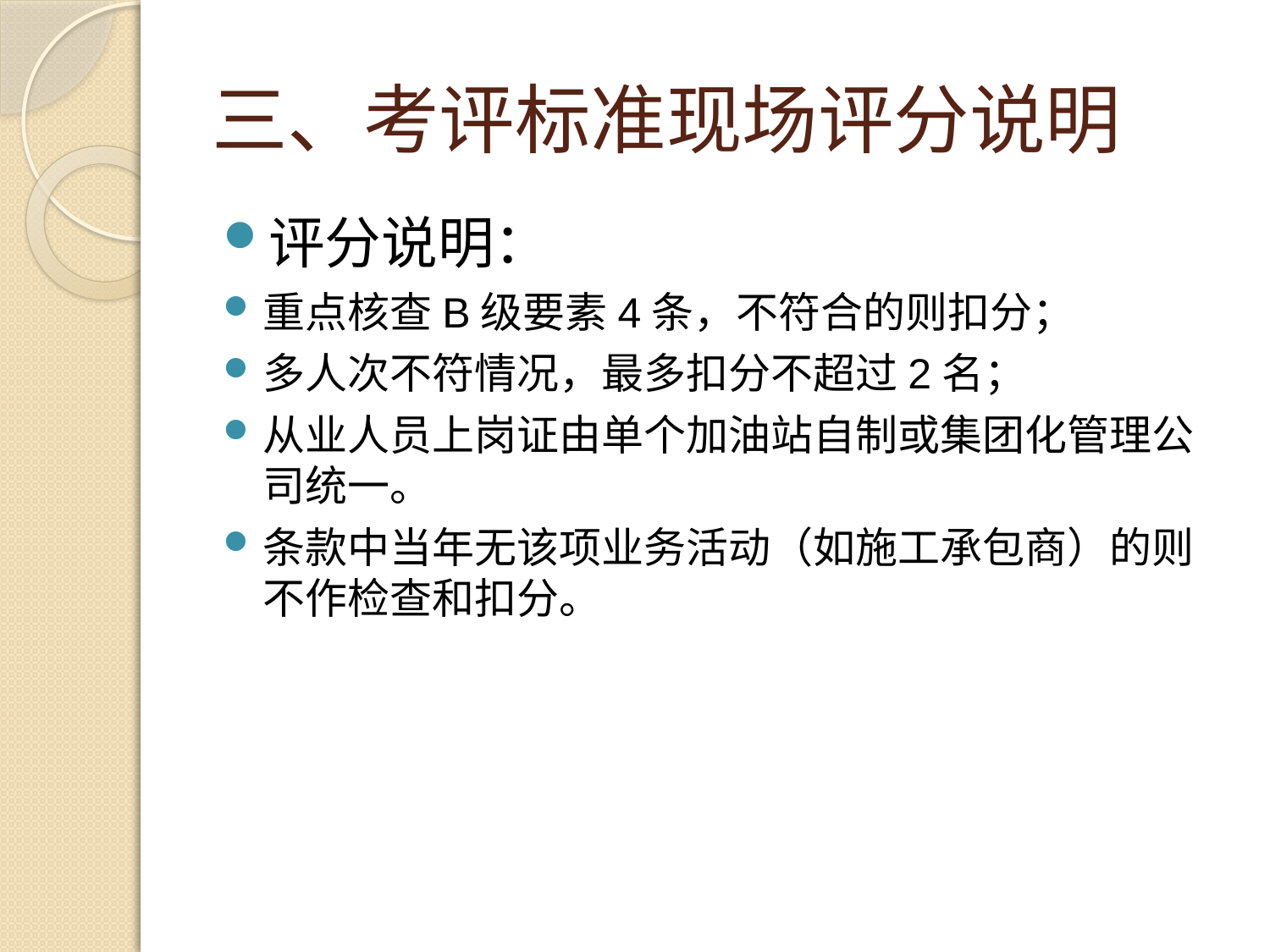

# 三、考评标准现场评分说明
评分说明：
重点核查B级要素4条，不符合的则扣分；
多人次不符情况，最多扣分不超过2名；
从业人员上岗证由单个加油站自制或集团化管理公司统一。
条款中当年无该项业务活动（如施工承包商）的则不作检查和扣分。